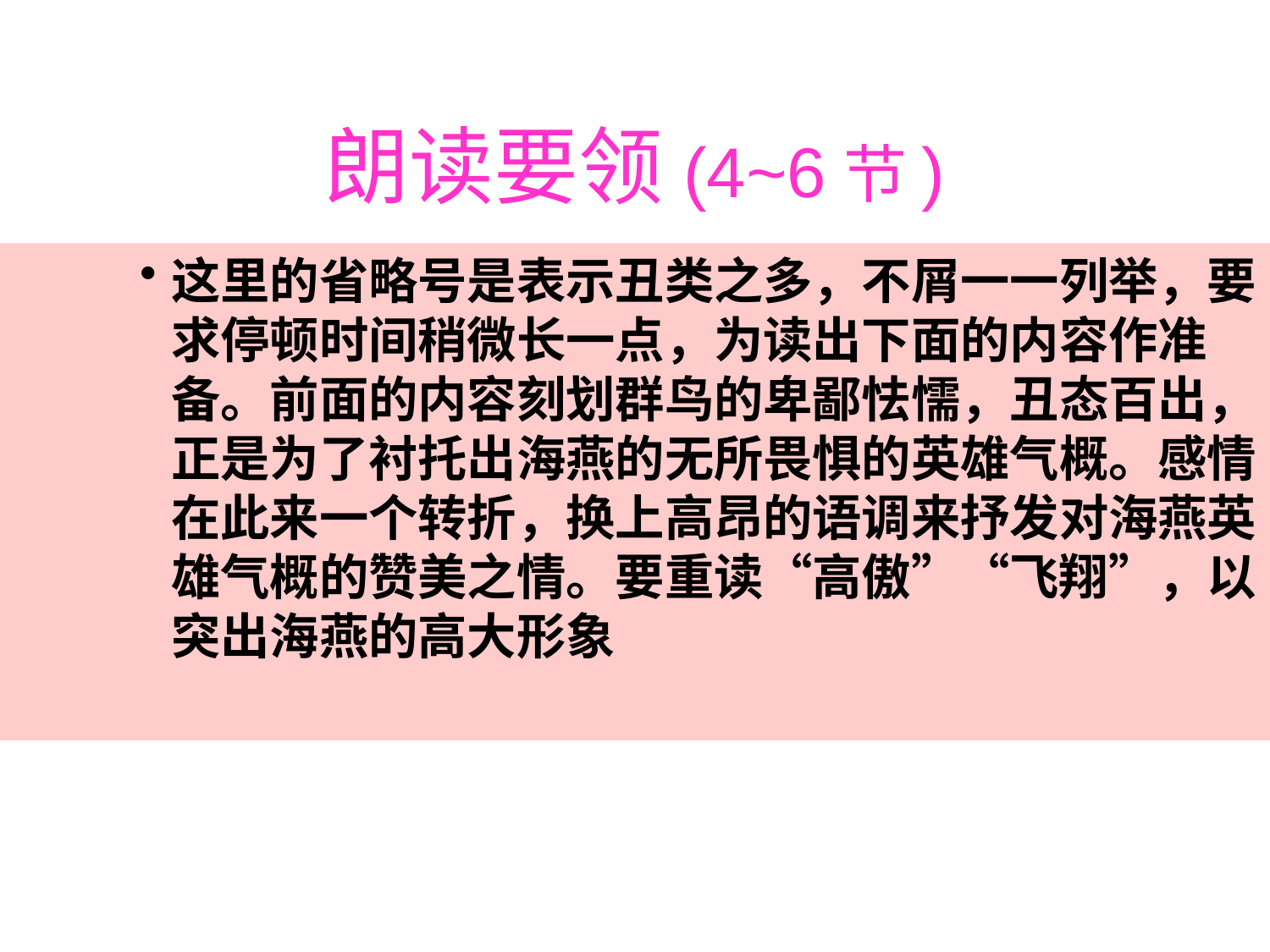

# 朗读要领(4~6节)
这里的省略号是表示丑类之多，不屑一一列举，要求停顿时间稍微长一点，为读出下面的内容作准备。前面的内容刻划群鸟的卑鄙怯懦，丑态百出，正是为了衬托出海燕的无所畏惧的英雄气概。感情在此来一个转折，换上高昂的语调来抒发对海燕英雄气概的赞美之情。要重读“高傲”“飞翔”，以突出海燕的高大形象